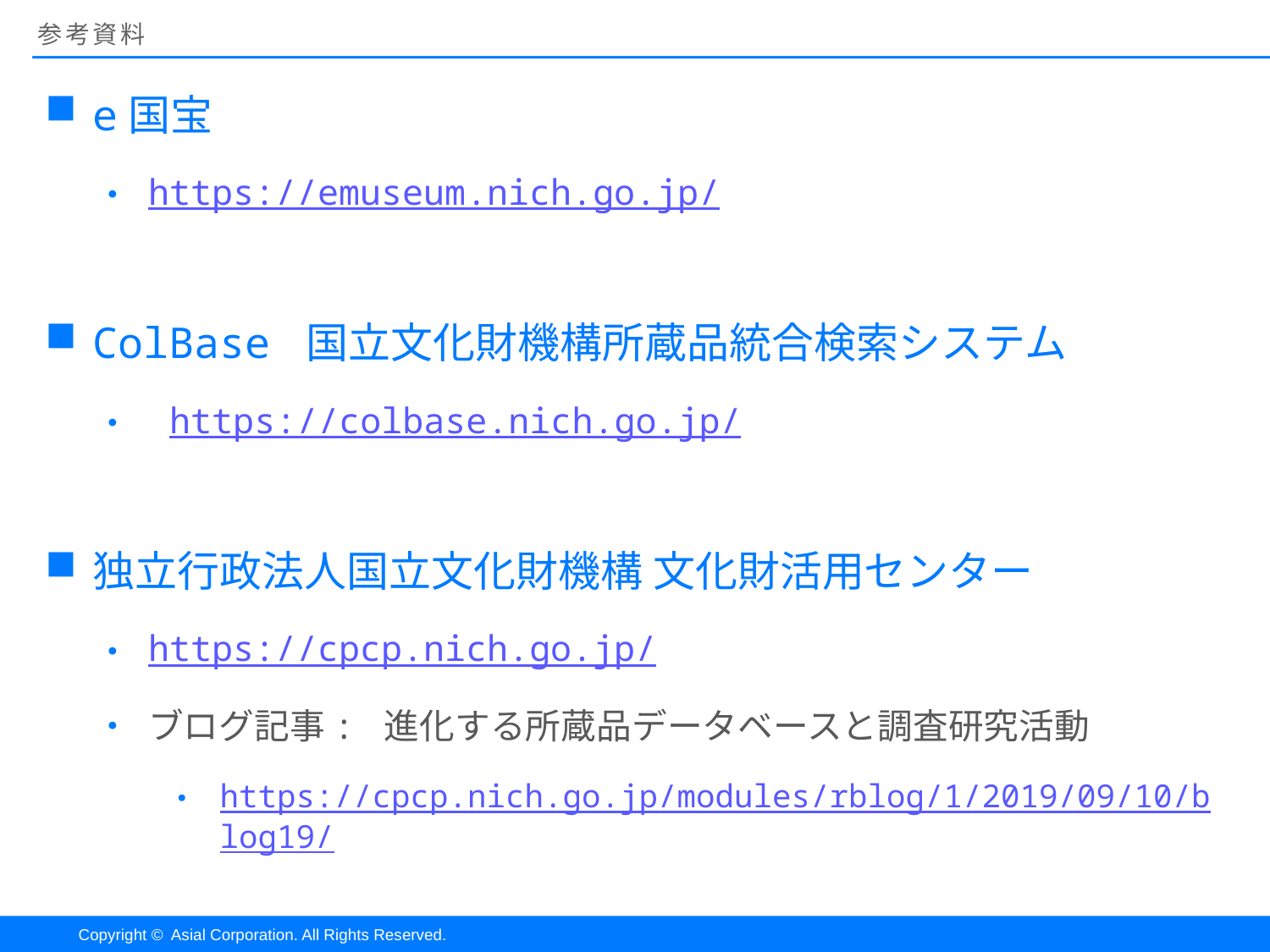

# 参考資料

e国宝
https://emuseum.nich.go.jp/

ColBase 国立文化財機構所蔵品統合検索システム
 https://colbase.nich.go.jp/

独立行政法人国立文化財機構 文化財活用センター
https://cpcp.nich.go.jp/
ブログ記事: 進化する所蔵品データベースと調査研究活動
https://cpcp.nich.go.jp/modules/rblog/1/2019/09/10/blog19/